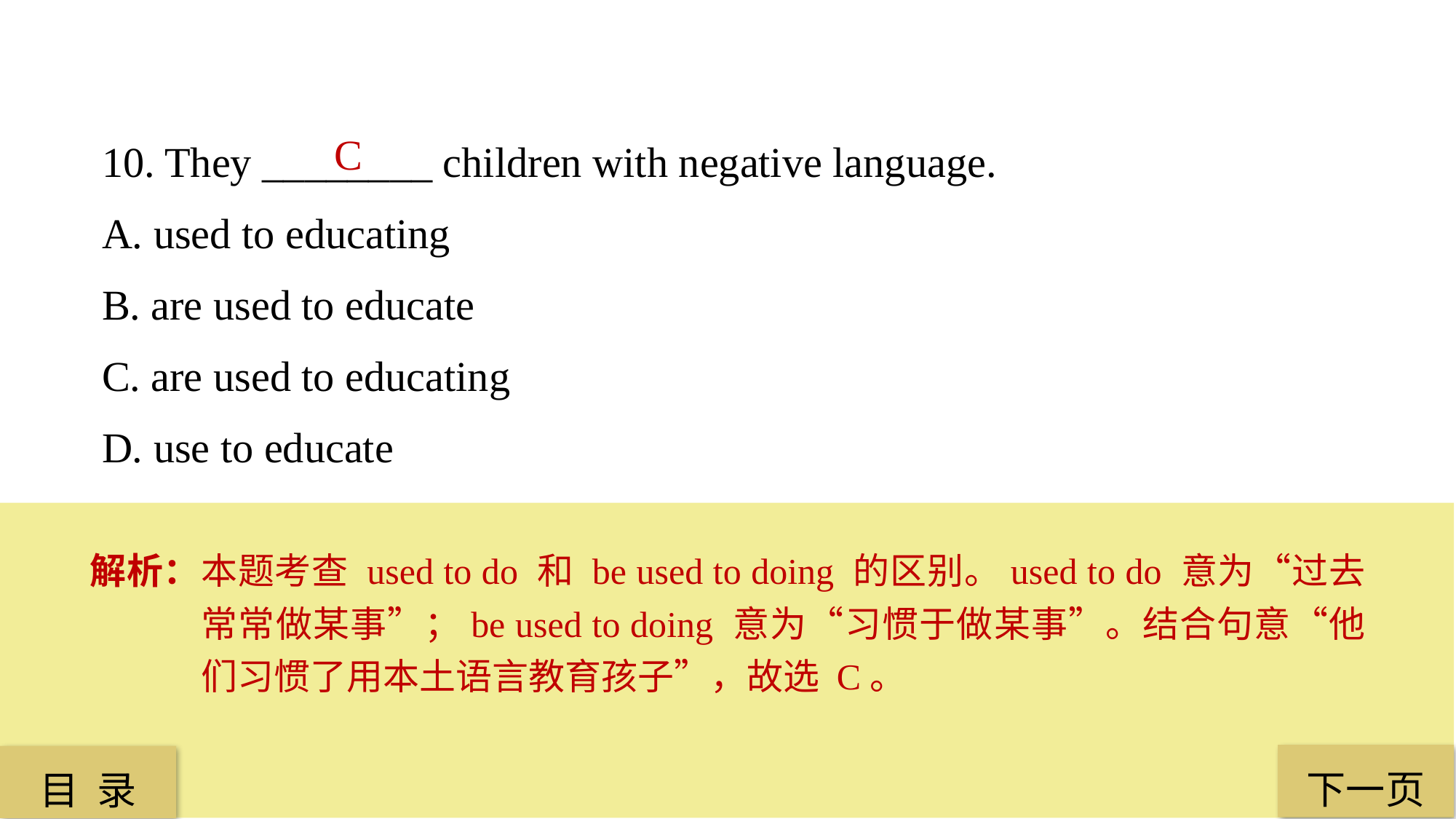

10. They ________ children with negative language.
A. used to educating
B. are used to educate
C. are used to educating
D. use to educate
C
解析：本题考查 used to do 和 be used to doing 的区别。used to do 意为“过去常常做某事”；be used to doing 意为“习惯于做某事”。结合句意“他们习惯了用本土语言教育孩子”，故选 C。